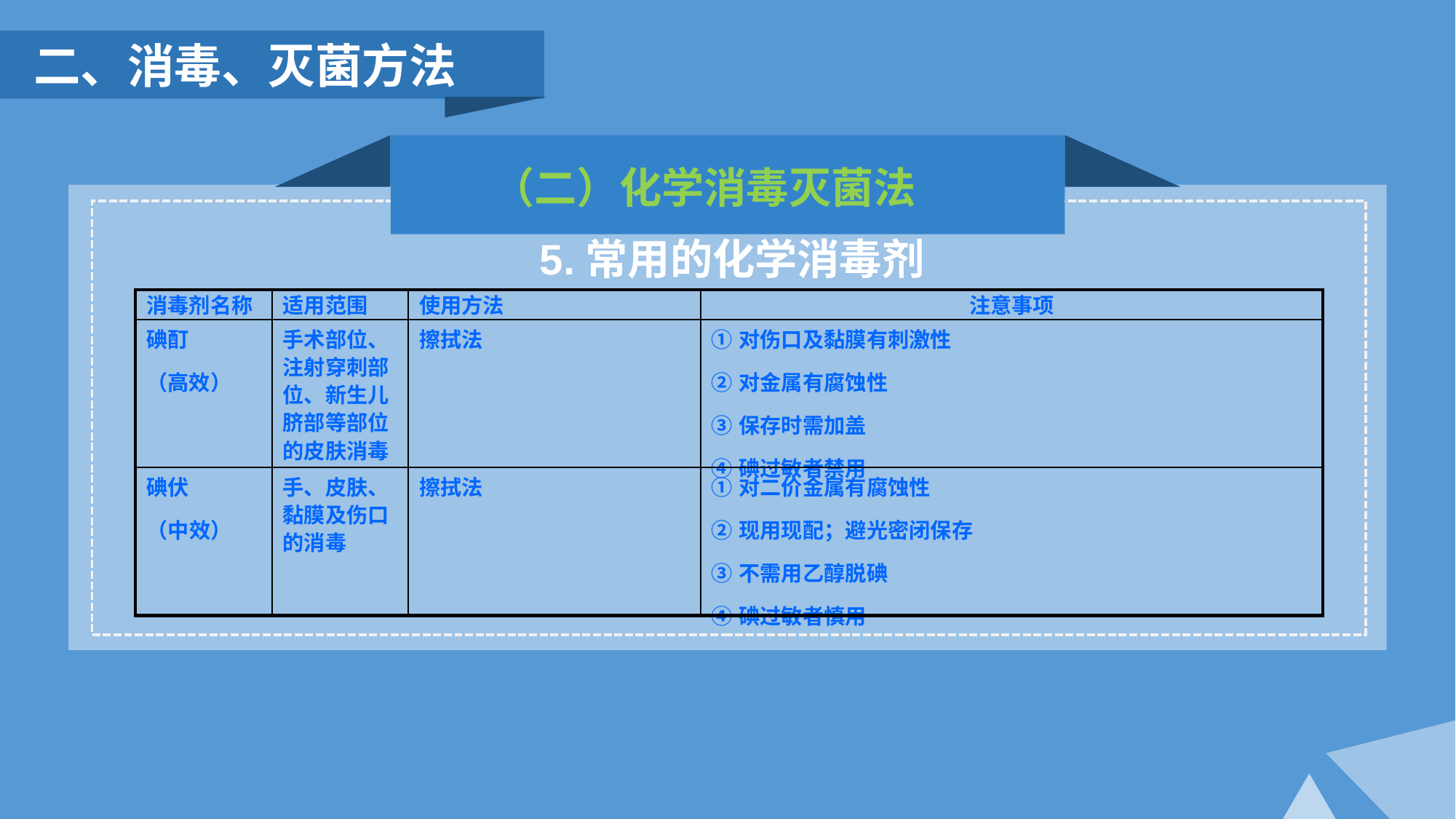

二、消毒、灭菌方法

（二）化学消毒灭菌法

5.常用的化学消毒剂
| 消毒剂名称 | 适用范围 | 使用方法 | 注意事项 |
| --- | --- | --- | --- |
| 碘酊 （高效） | 手术部位、注射穿刺部位、新生儿脐部等部位的皮肤消毒 | 擦拭法 | ①对伤口及黏膜有刺激性 ②对金属有腐蚀性 ③保存时需加盖 ④碘过敏者禁用 |
| 碘伏 （中效） | 手、皮肤、黏膜及伤口的消毒 | 擦拭法 | ①对二价金属有腐蚀性 ②现用现配；避光密闭保存 ③不需用乙醇脱碘 ④碘过敏者慎用 |